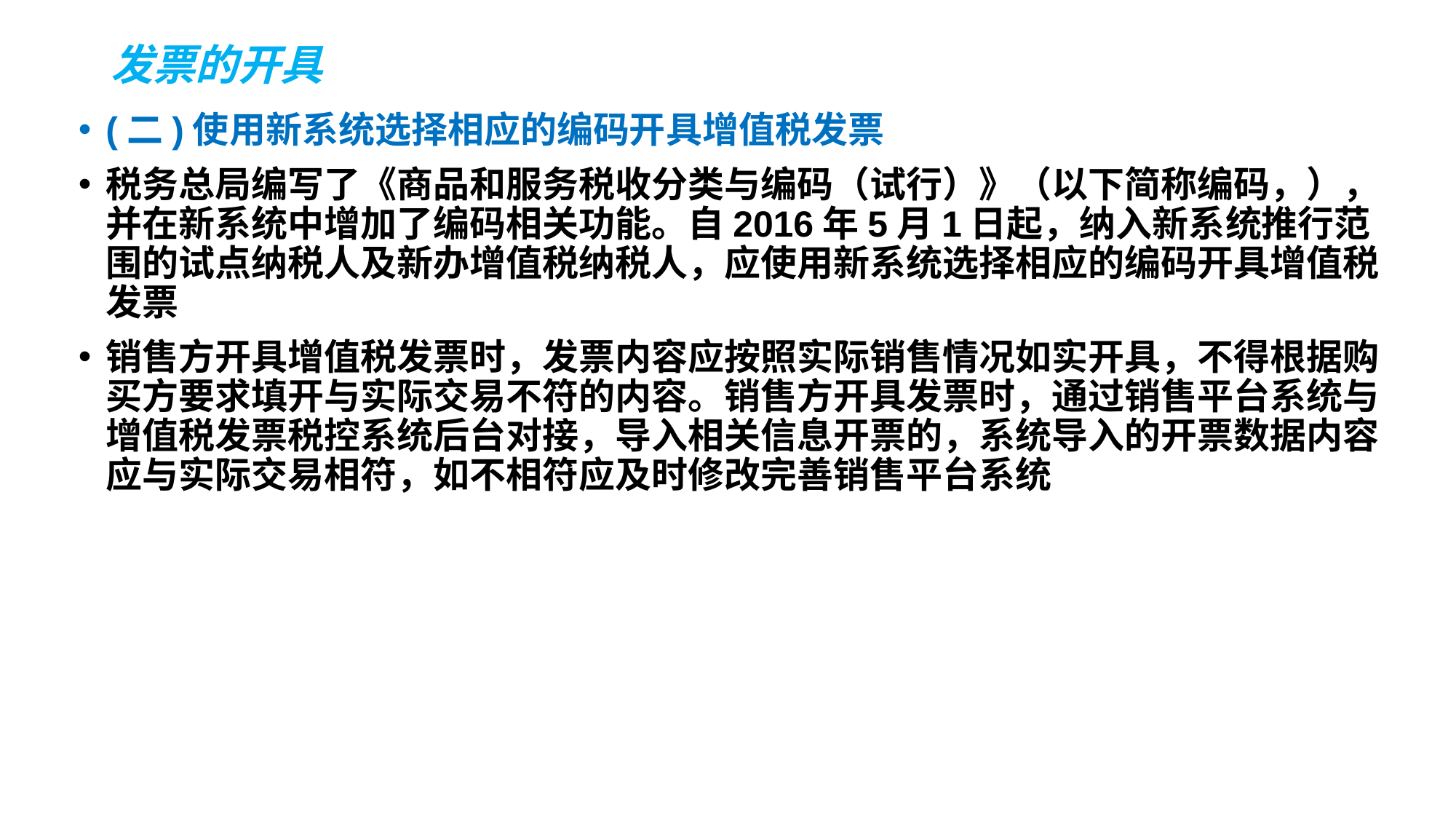

# 发票的开具
(二)使用新系统选择相应的编码开具增值税发票
税务总局编写了《商品和服务税收分类与编码（试行）》（以下简称编码，），并在新系统中增加了编码相关功能。自2016年5月1日起，纳入新系统推行范围的试点纳税人及新办增值税纳税人，应使用新系统选择相应的编码开具增值税发票
销售方开具增值税发票时，发票内容应按照实际销售情况如实开具，不得根据购买方要求填开与实际交易不符的内容。销售方开具发票时，通过销售平台系统与增值税发票税控系统后台对接，导入相关信息开票的，系统导入的开票数据内容应与实际交易相符，如不相符应及时修改完善销售平台系统